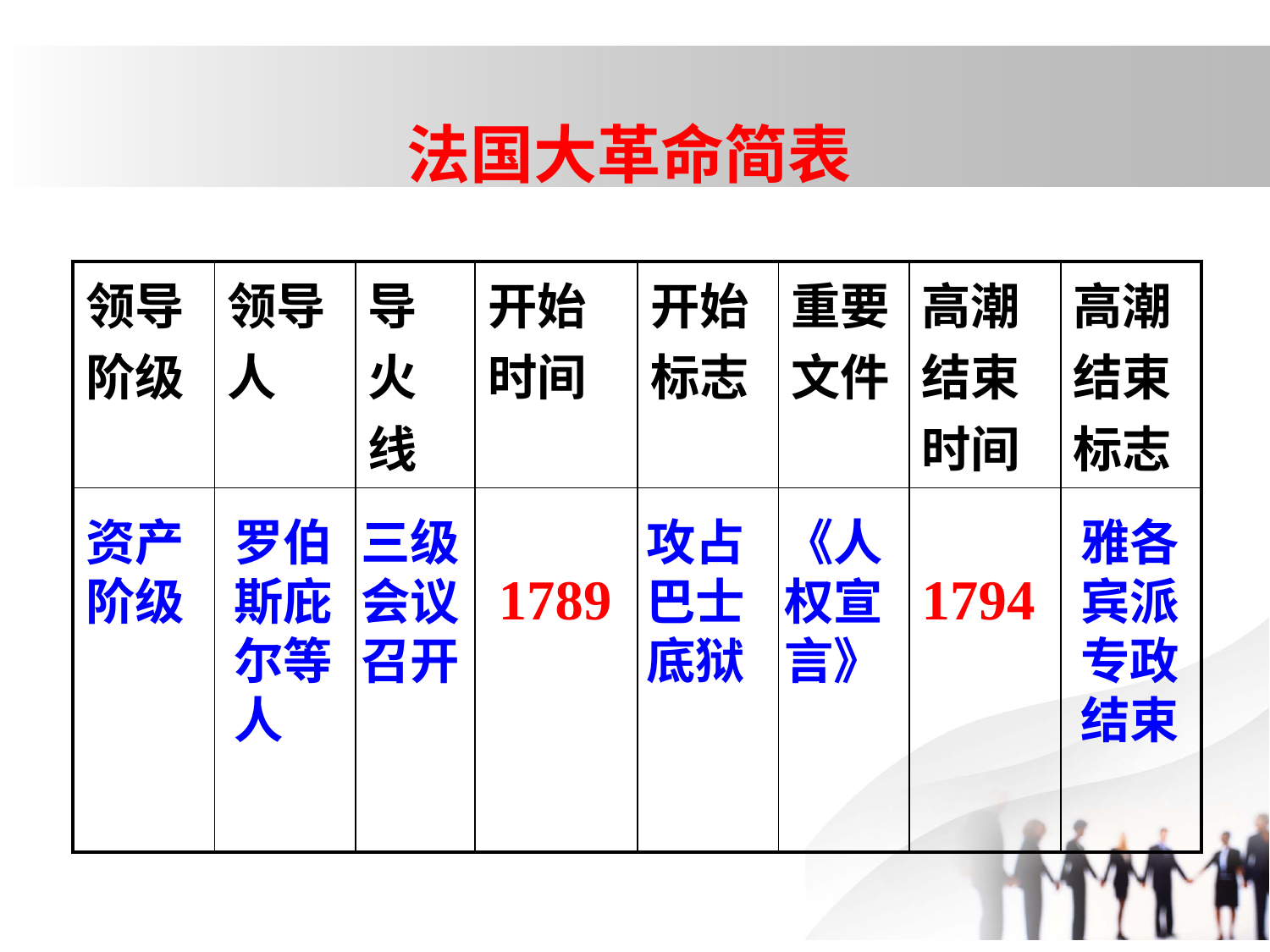

法国大革命简表
| 领导阶级 | 领导人 | 导火线 | 开始时间 | 开始标志 | 重要文件 | 高潮结束时间 | 高潮结束标志 |
| --- | --- | --- | --- | --- | --- | --- | --- |
|  |  |  |  |  |  |  |  |
《人权宣言》
资产阶级
罗伯斯庇尔等人
三级会议召开
雅各宾派专政结束
攻占巴士底狱
1789

1794